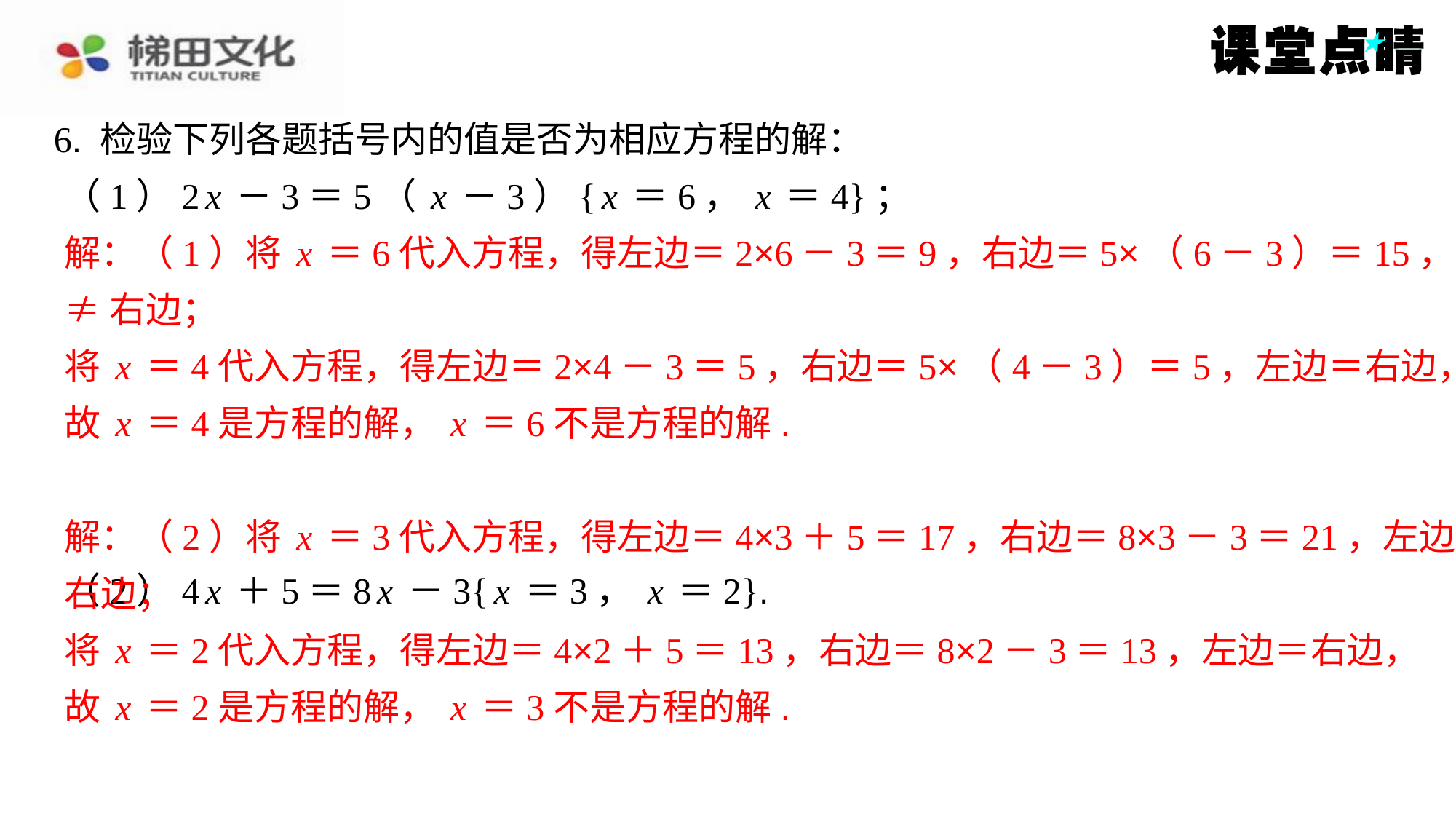

6. 检验下列各题括号内的值是否为相应方程的解：
（1）2x－3＝5（x－3）{x＝6，x＝4}；
解：（1）将x＝6代入方程，得左边＝2×6－3＝9，右边＝5×（6－3）＝15，左边
≠右边；
将x＝4代入方程，得左边＝2×4－3＝5，右边＝5×（4－3）＝5，左边＝右边，
故x＝4是方程的解，x＝6不是方程的解.
（2）4x＋5＝8x－3{x＝3，x＝2}.
解：（2）将x＝3代入方程，得左边＝4×3＋5＝17，右边＝8×3－3＝21，左边≠
右边；
将x＝2代入方程，得左边＝4×2＋5＝13，右边＝8×2－3＝13，左边＝右边，
故x＝2是方程的解，x＝3不是方程的解.
解：（1）将x＝6代入方程，得左边＝2×6－3＝9，右边＝5×（6－3）＝15，左边
≠右边；
将x＝4代入方程，得左边＝2×4－3＝5，右边＝5×（4－3）＝5，左边＝右边，
故x＝4是方程的解，x＝6不是方程的解.
解：（2）将x＝3代入方程，得左边＝4×3＋5＝17，右边＝8×3－3＝21，左边≠
右边；
将x＝2代入方程，得左边＝4×2＋5＝13，右边＝8×2－3＝13，左边＝右边，
故x＝2是方程的解，x＝3不是方程的解.